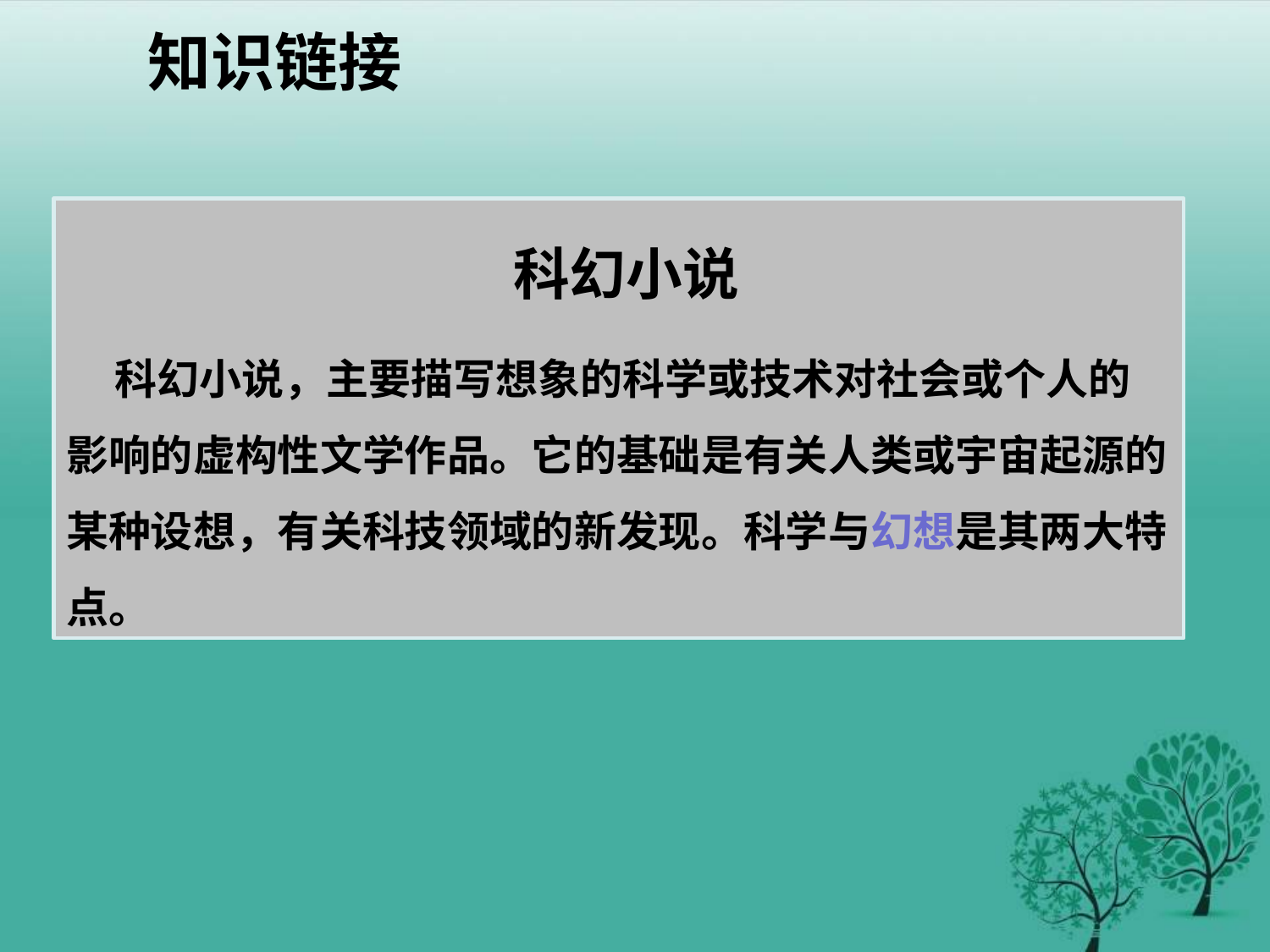

知识链接
 科幻小说
    科幻小说，主要描写想象的科学或技术对社会或个人的影响的虚构性文学作品。它的基础是有关人类或宇宙起源的某种设想，有关科技领域的新发现。科学与幻想是其两大特点。